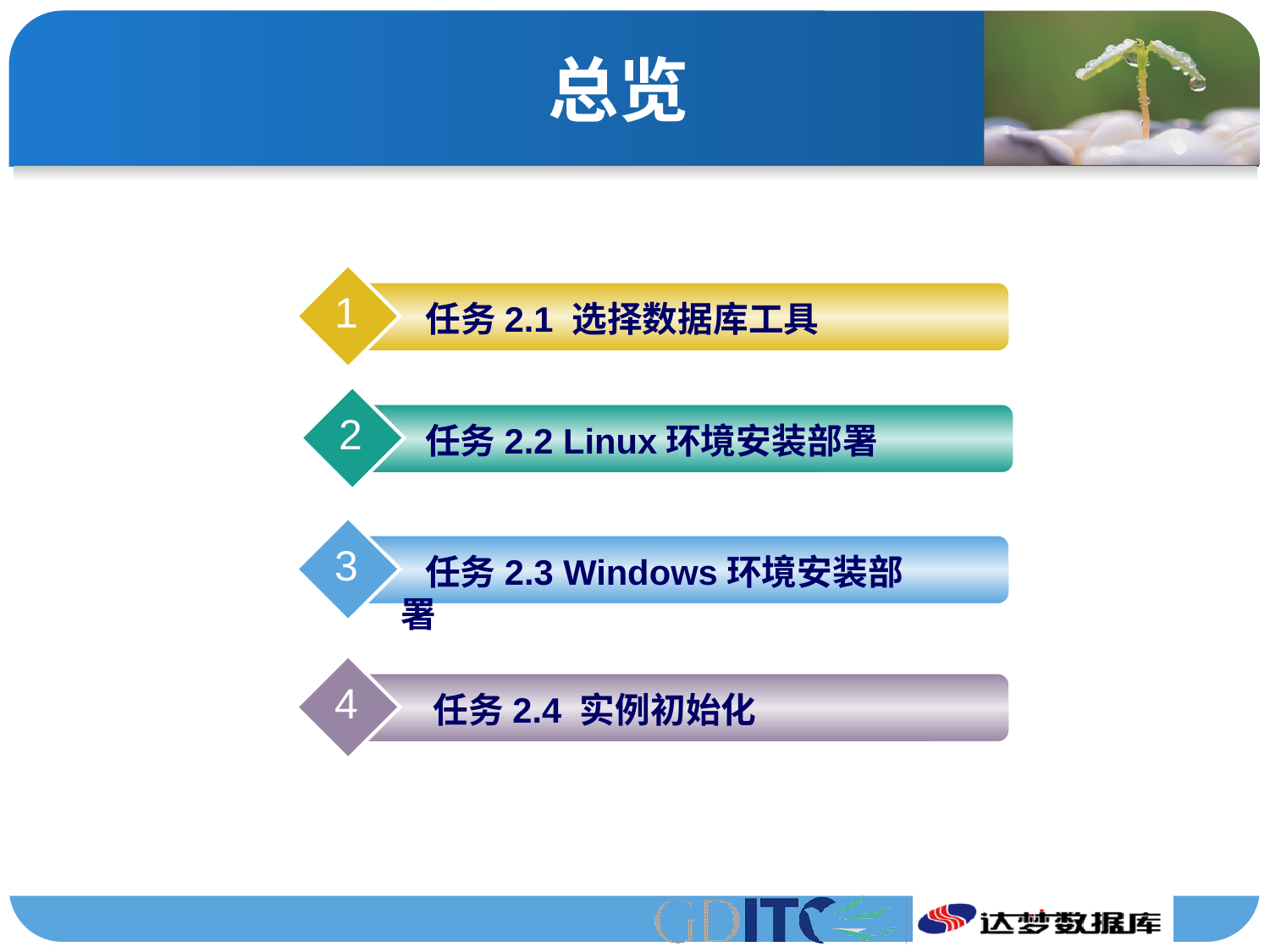

# 总览

1

  任务2.1 选择数据库工具

2

任务2.2 Linux环境安装部署

3

  任务2.3 Windows环境安装部署

4

   任务2.4 实例初始化